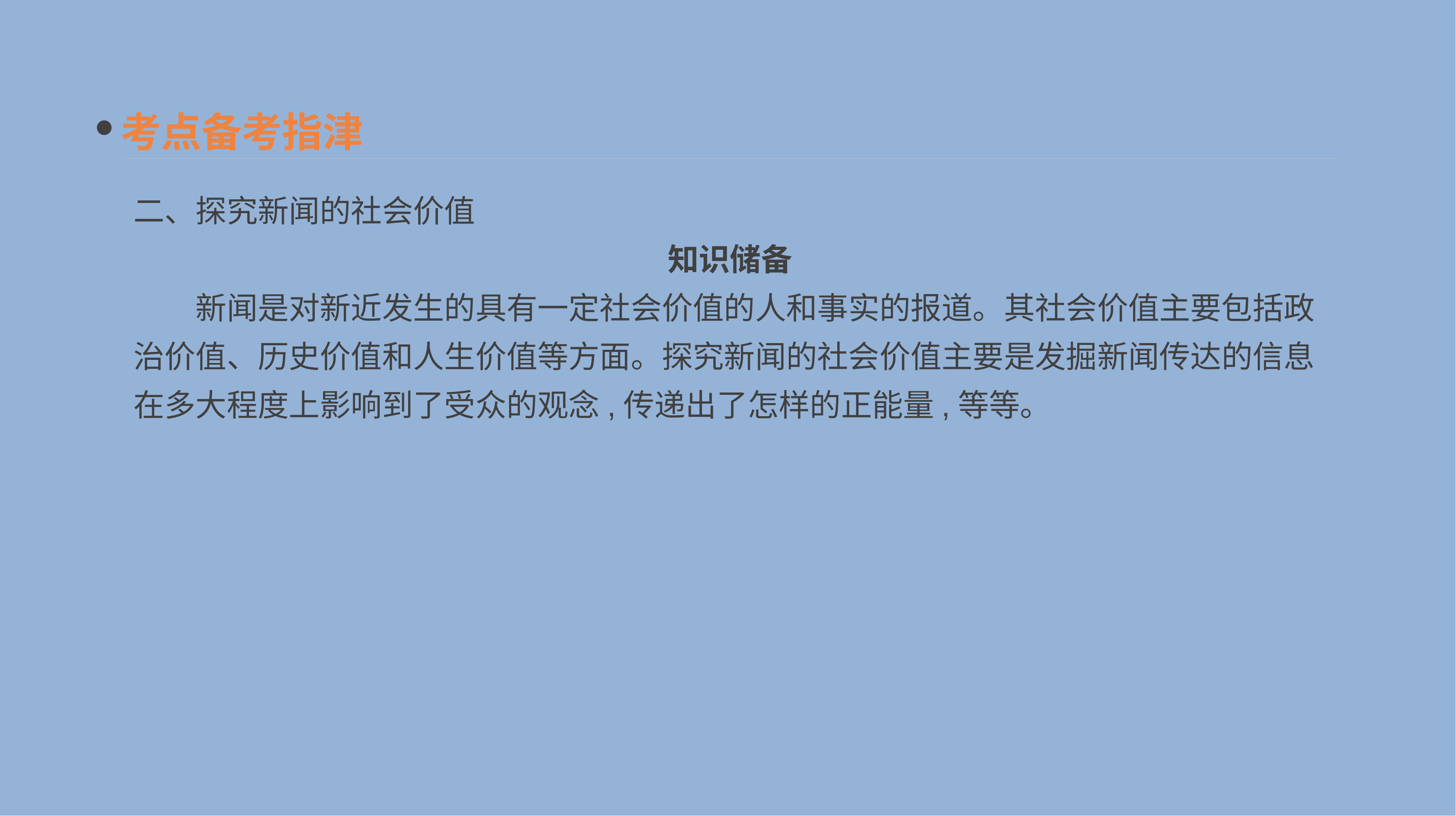

考点备考指津

二、探究新闻的社会价值
知识储备
　　新闻是对新近发生的具有一定社会价值的人和事实的报道。其社会价值主要包括政治价值、历史价值和人生价值等方面。探究新闻的社会价值主要是发掘新闻传达的信息在多大程度上影响到了受众的观念,传递出了怎样的正能量,等等。